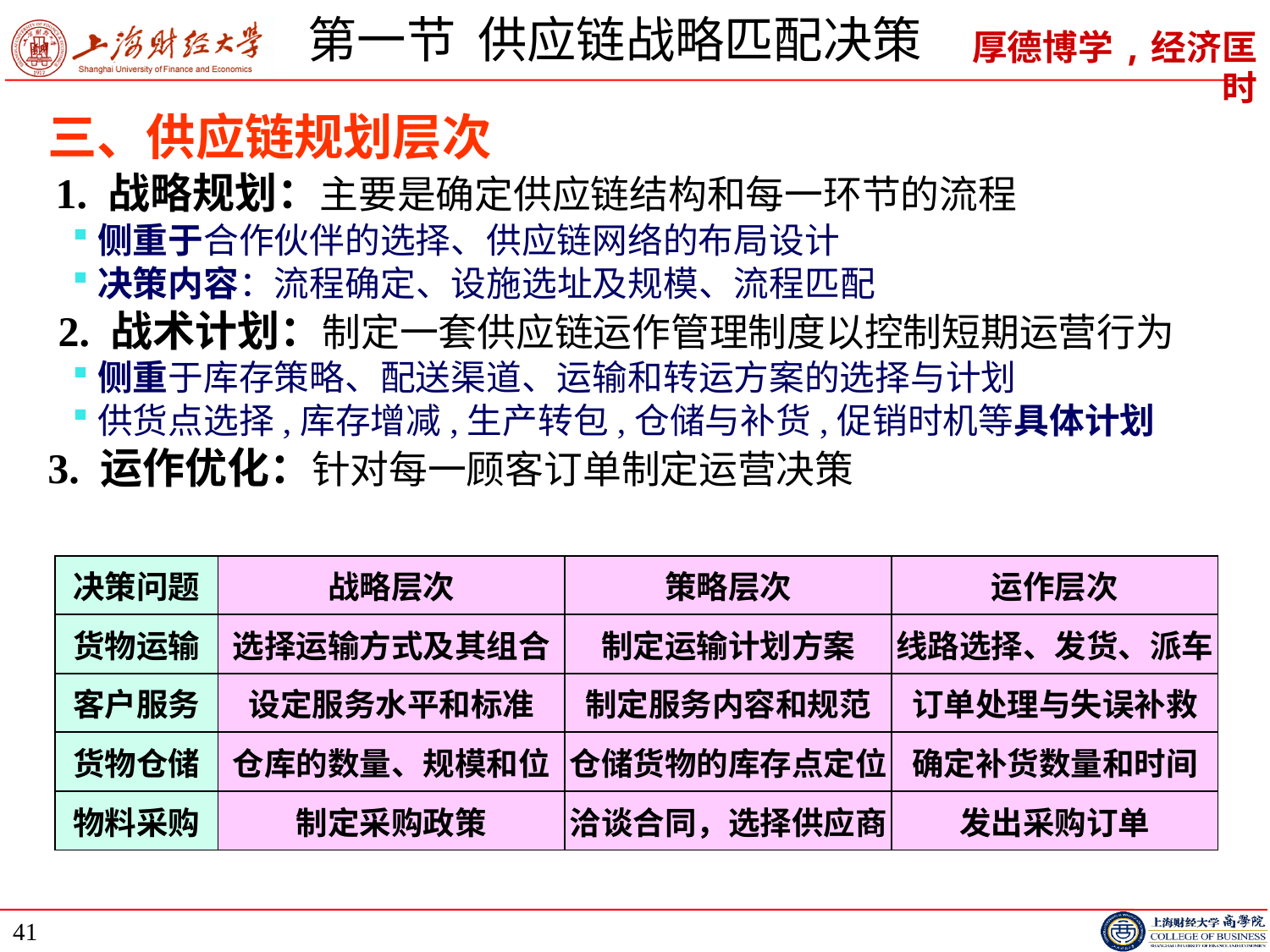

# 第一节  供应链战略匹配决策
三、供应链规划层次
 1. 战略规划：主要是确定供应链结构和每一环节的流程
侧重于合作伙伴的选择、供应链网络的布局设计
决策内容：流程确定、设施选址及规模、流程匹配
 2. 战术计划：制定一套供应链运作管理制度以控制短期运营行为
侧重于库存策略、配送渠道、运输和转运方案的选择与计划
供货点选择,库存增减,生产转包,仓储与补货,促销时机等具体计划
3. 运作优化：针对每一顾客订单制定运营决策
| 决策问题 | 战略层次 | 策略层次 | 运作层次 |
| --- | --- | --- | --- |
| 货物运输 | 选择运输方式及其组合 | 制定运输计划方案 | 线路选择、发货、派车 |
| 客户服务 | 设定服务水平和标准 | 制定服务内容和规范 | 订单处理与失误补救 |
| 货物仓储 | 仓库的数量、规模和位 | 仓储货物的库存点定位 | 确定补货数量和时间 |
| 物料采购 | 制定采购政策 | 洽谈合同，选择供应商 | 发出采购订单 |
41